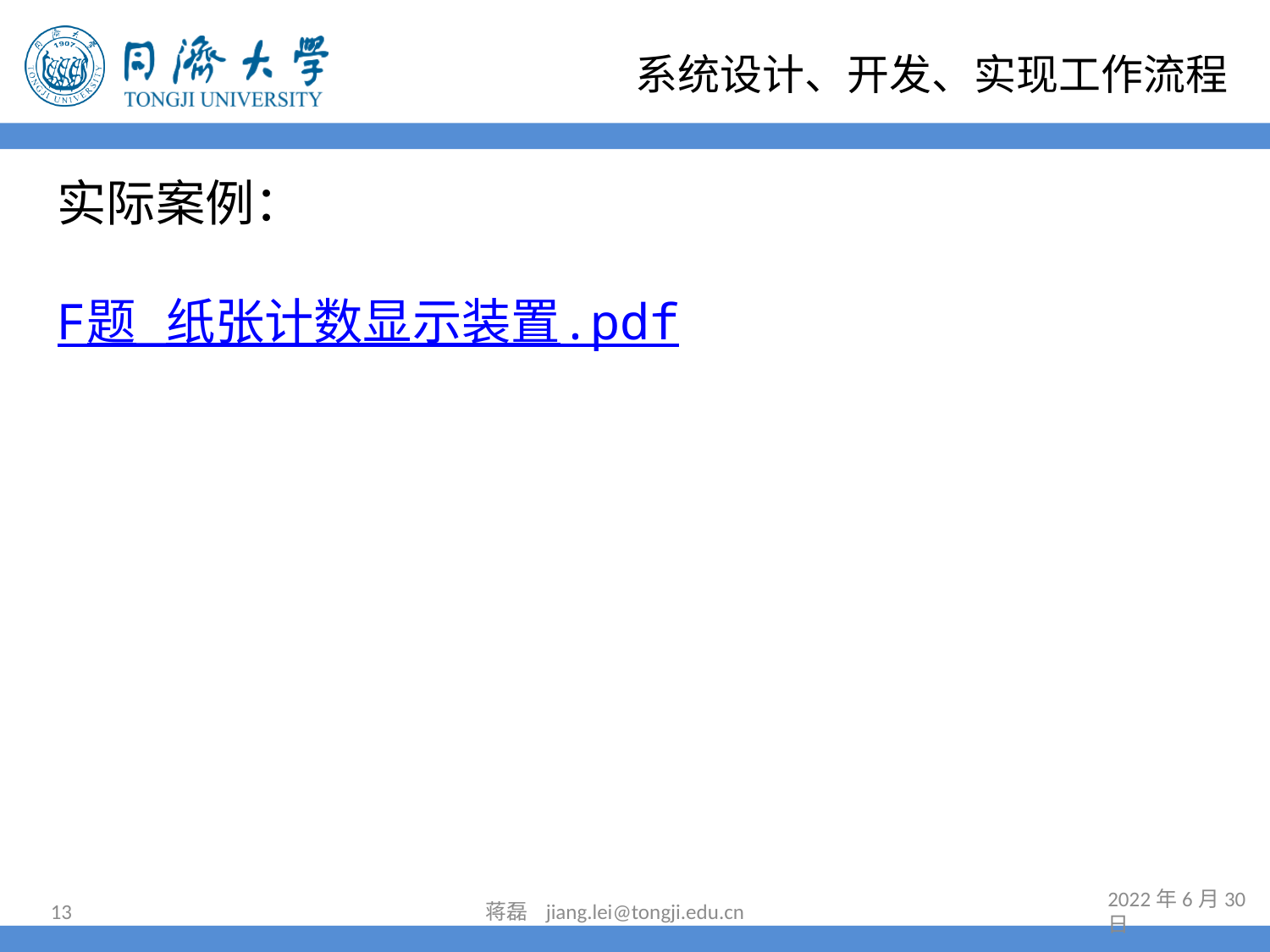

# 系统设计、开发、实现工作流程
实际案例：

F题_纸张计数显示装置.pdf
13
蒋磊  jiang.lei@tongji.edu.cn
2022年6月30日